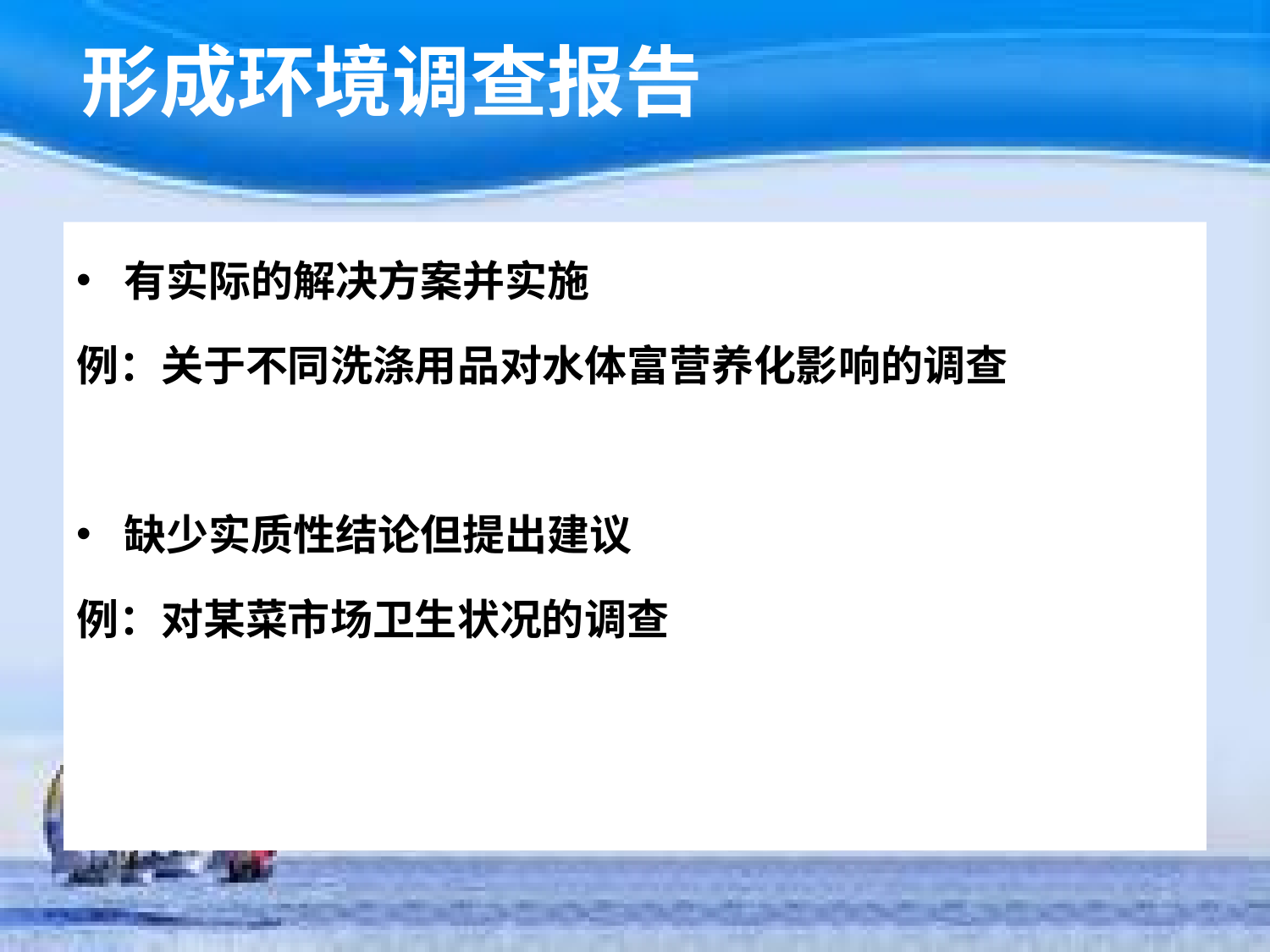

形成环境调查报告
有实际的解决方案并实施
例：关于不同洗涤用品对水体富营养化影响的调查

缺少实质性结论但提出建议
例：对某菜市场卫生状况的调查